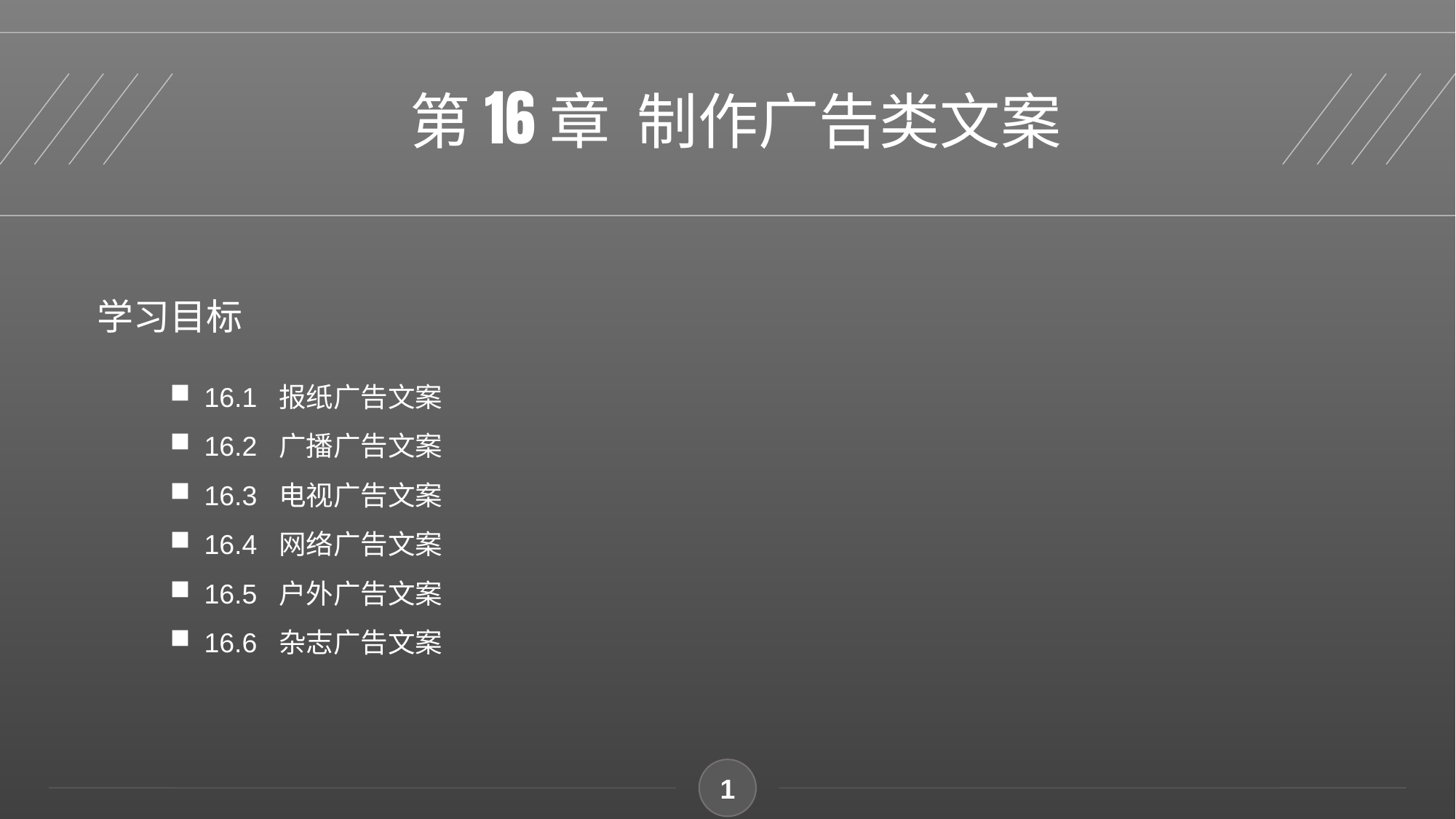

第16章  制作广告类文案

学习目标
16.1  报纸广告文案
16.2  广播广告文案
16.3  电视广告文案
16.4  网络广告文案
16.5  户外广告文案
16.6  杂志广告文案